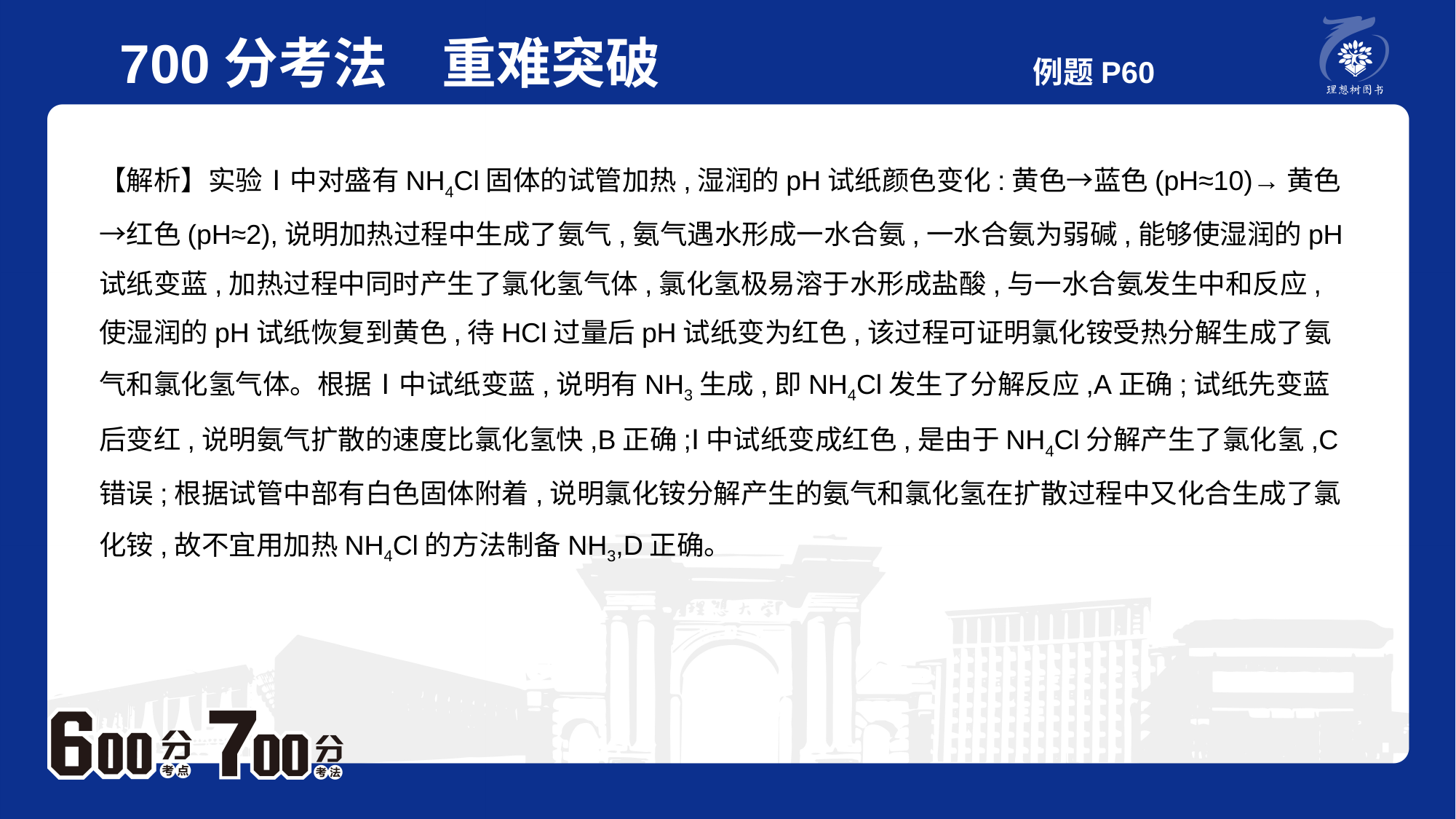

700分考法　重难突破                               例题P60
【解析】实验Ⅰ中对盛有NH4Cl固体的试管加热,湿润的pH试纸颜色变化:黄色→蓝色(pH≈10)→黄色→红色(pH≈2),说明加热过程中生成了氨气,氨气遇水形成一水合氨,一水合氨为弱碱,能够使湿润的pH试纸变蓝,加热过程中同时产生了氯化氢气体,氯化氢极易溶于水形成盐酸,与一水合氨发生中和反应,使湿润的pH试纸恢复到黄色,待HCl过量后pH试纸变为红色,该过程可证明氯化铵受热分解生成了氨气和氯化氢气体。根据Ⅰ中试纸变蓝,说明有NH3生成,即NH4Cl发生了分解反应,A正确;试纸先变蓝后变红,说明氨气扩散的速度比氯化氢快,B正确;Ⅰ中试纸变成红色,是由于NH4Cl分解产生了氯化氢,C错误;根据试管中部有白色固体附着,说明氯化铵分解产生的氨气和氯化氢在扩散过程中又化合生成了氯化铵,故不宜用加热NH4Cl的方法制备NH3,D正确。